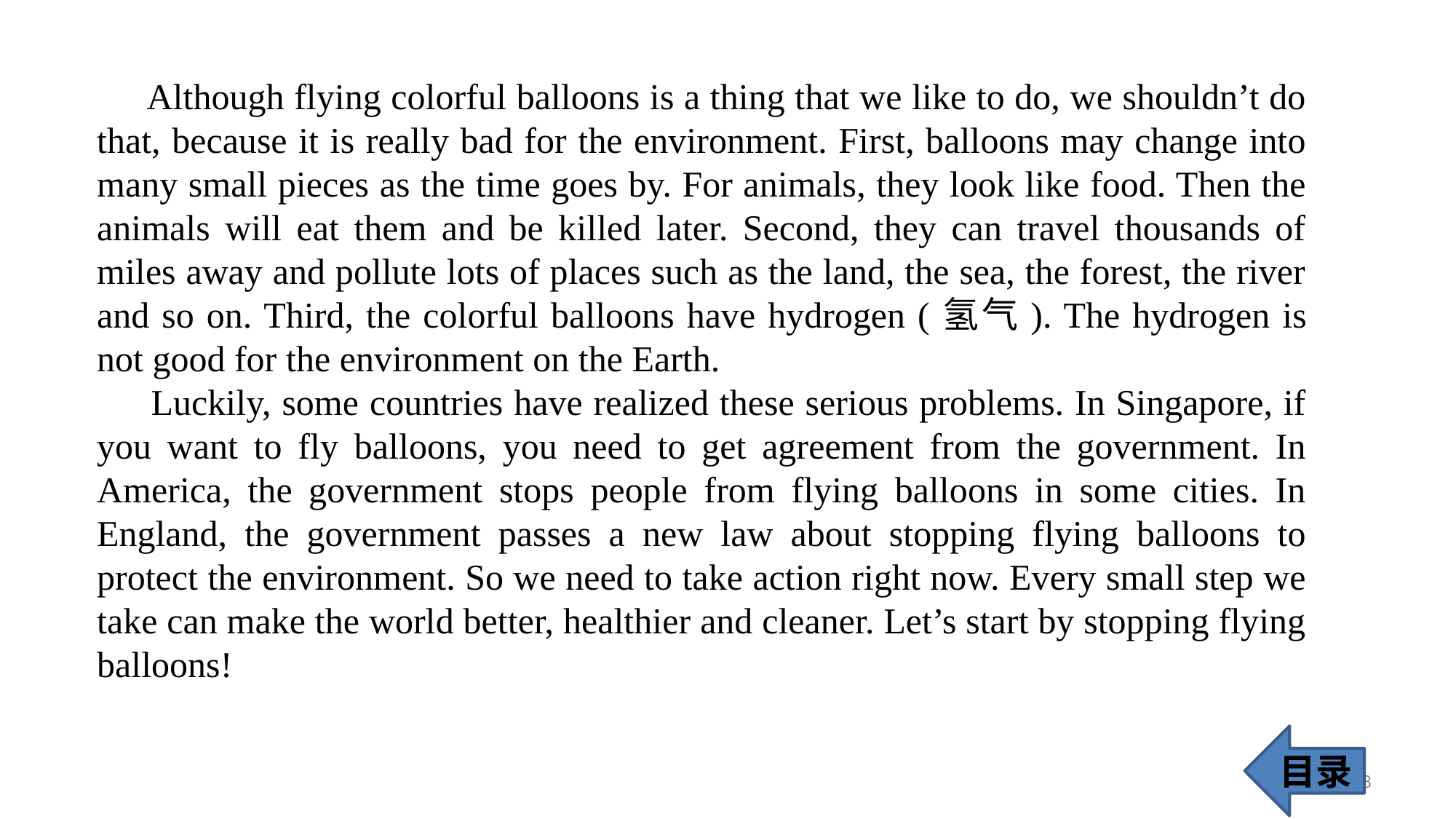

Although flying colorful balloons is a thing that we like to do, we shouldn’t do that, because it is really bad for the environment. First, balloons may change into many small pieces as the time goes by. For animals, they look like food. Then the animals will eat them and be killed later. Second, they can travel thousands of miles away and pollute lots of places such as the land, the sea, the forest, the river and so on. Third, the colorful balloons have hydrogen (氢气). The hydrogen is not good for the environment on the Earth.
     Luckily, some countries have realized these serious problems. In Singapore, if you want to fly balloons, you need to get agreement from the government. In America, the government stops people from flying balloons in some cities. In England, the government passes a new law about stopping flying balloons to protect the environment. So we need to take action right now. Every small step we take can make the world better, healthier and cleaner. Let’s start by stopping flying balloons!
目录
38